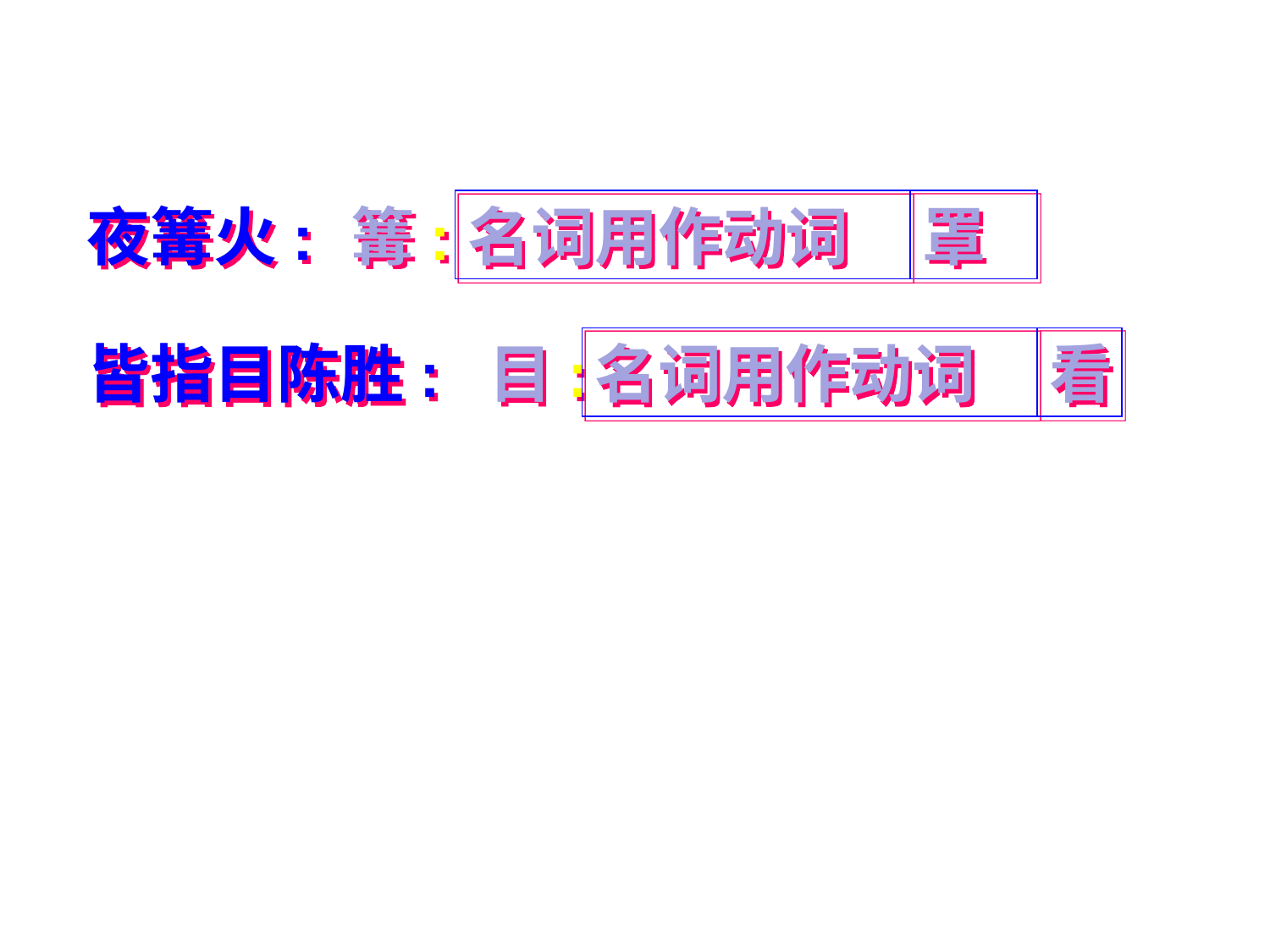

夜篝火:
篝:
名词用作动词
罩
皆指目陈胜:
目:
名词用作动词
看